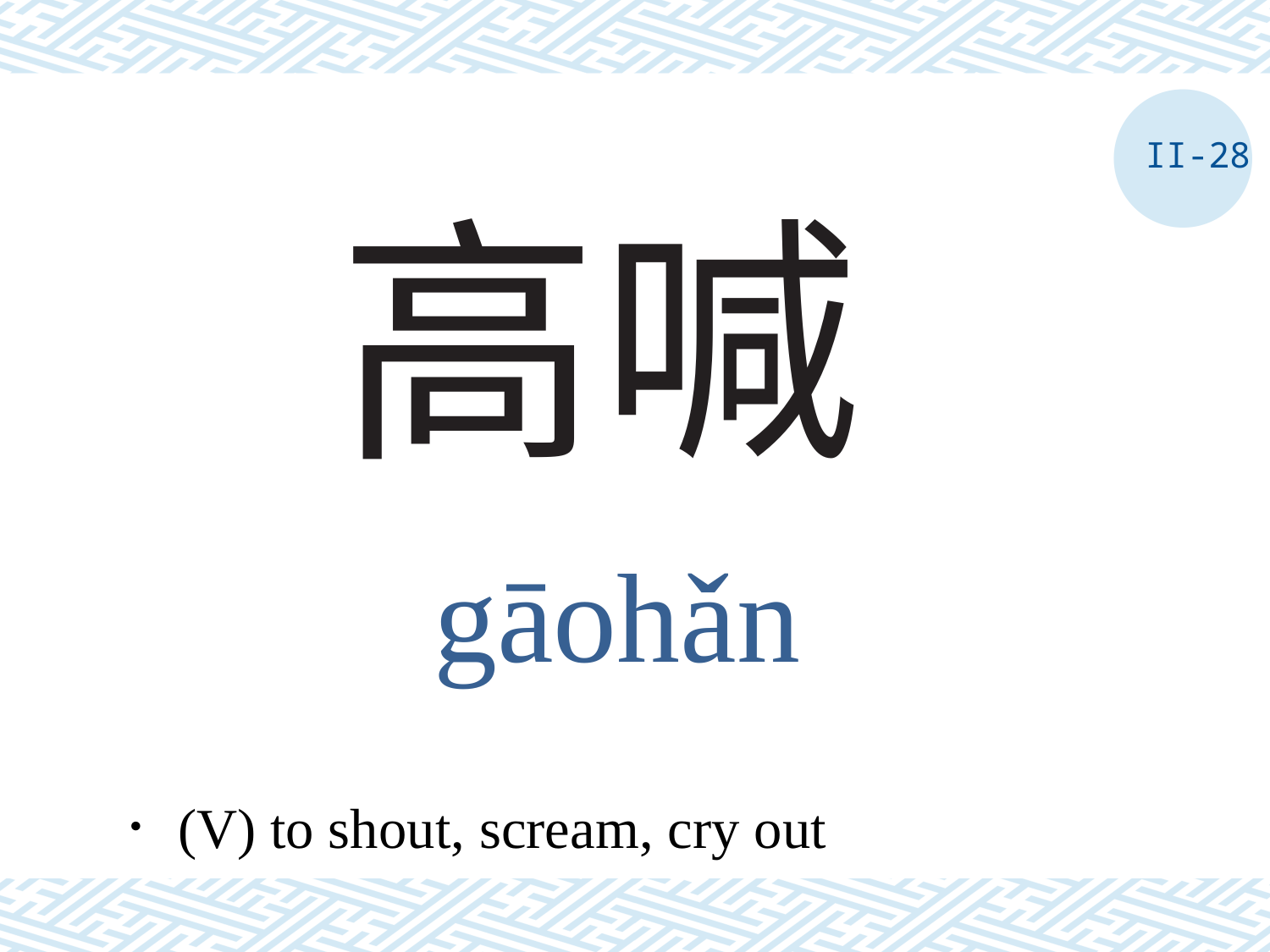

II-28

# 高喊
gāohǎn
．(V) to shout, scream, cry out